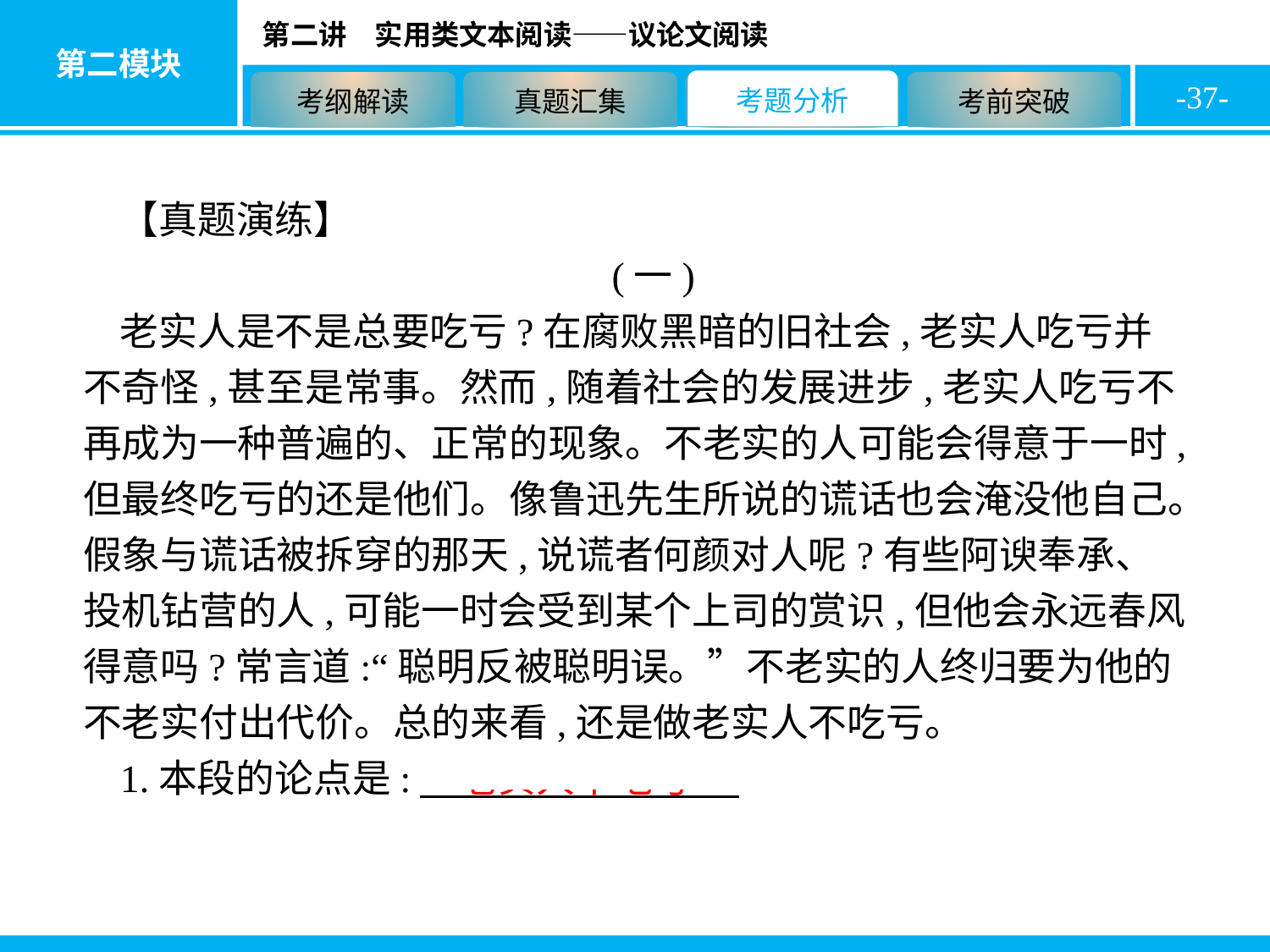

-37-
【真题演练】
(一)
老实人是不是总要吃亏?在腐败黑暗的旧社会,老实人吃亏并不奇怪,甚至是常事。然而,随着社会的发展进步,老实人吃亏不再成为一种普遍的、正常的现象。不老实的人可能会得意于一时,但最终吃亏的还是他们。像鲁迅先生所说的谎话也会淹没他自己。假象与谎话被拆穿的那天,说谎者何颜对人呢?有些阿谀奉承、投机钻营的人,可能一时会受到某个上司的赏识,但他会永远春风得意吗?常言道:“聪明反被聪明误。”不老实的人终归要为他的不老实付出代价。总的来看,还是做老实人不吃亏。
1.本段的论点是:　老实人不吃亏